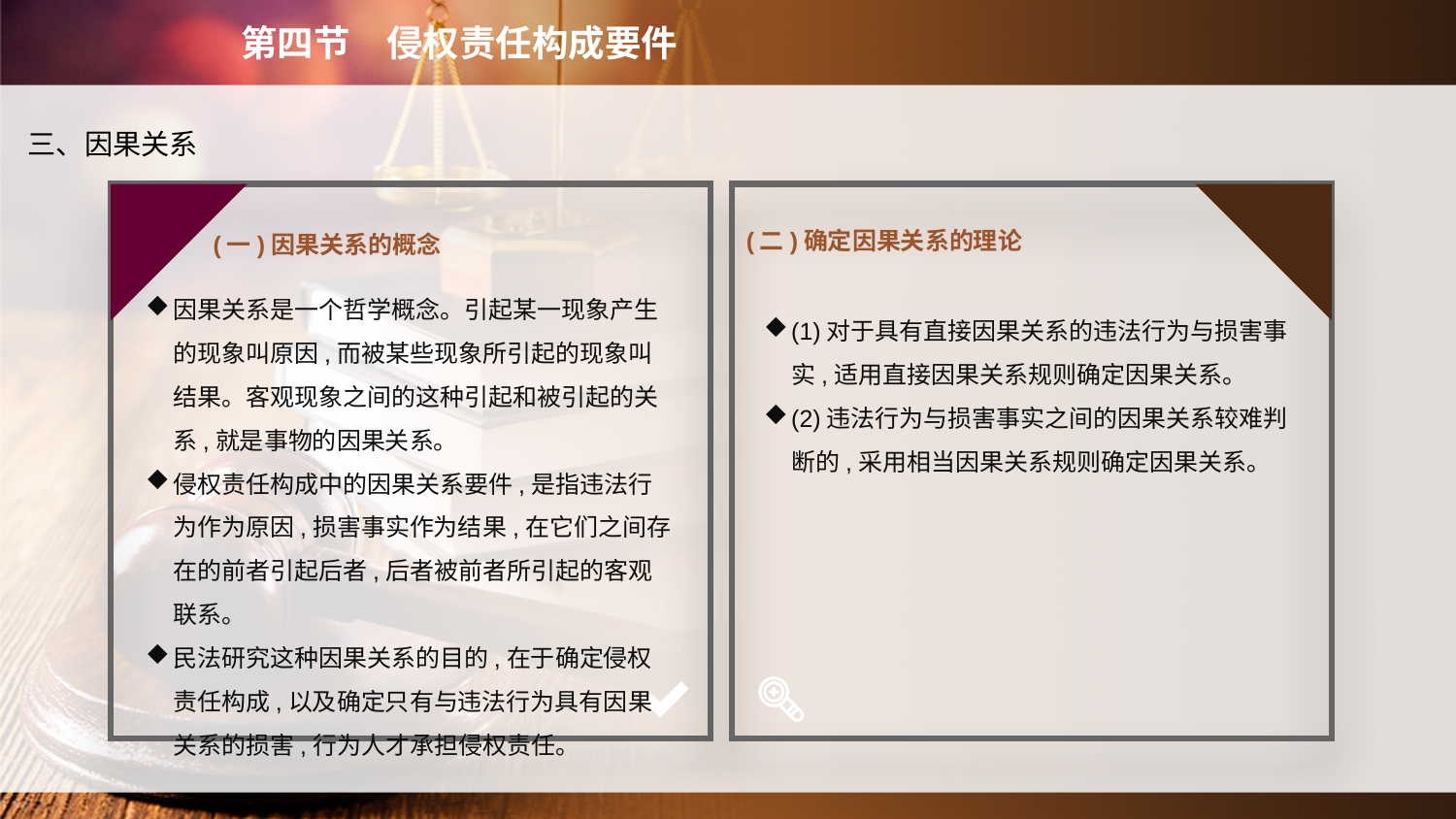

第四节　侵权责任构成要件
三、因果关系

(一)因果关系的概念
(二)确定因果关系的理论
因果关系是一个哲学概念。引起某一现象产生的现象叫原因,而被某些现象所引起的现象叫结果。客观现象之间的这种引起和被引起的关系,就是事物的因果关系。
侵权责任构成中的因果关系要件,是指违法行为作为原因,损害事实作为结果,在它们之间存在的前者引起后者,后者被前者所引起的客观联系。
民法研究这种因果关系的目的,在于确定侵权责任构成,以及确定只有与违法行为具有因果关系的损害,行为人才承担侵权责任。
(1)对于具有直接因果关系的违法行为与损害事实,适用直接因果关系规则确定因果关系。
(2)违法行为与损害事实之间的因果关系较难判断的,采用相当因果关系规则确定因果关系。